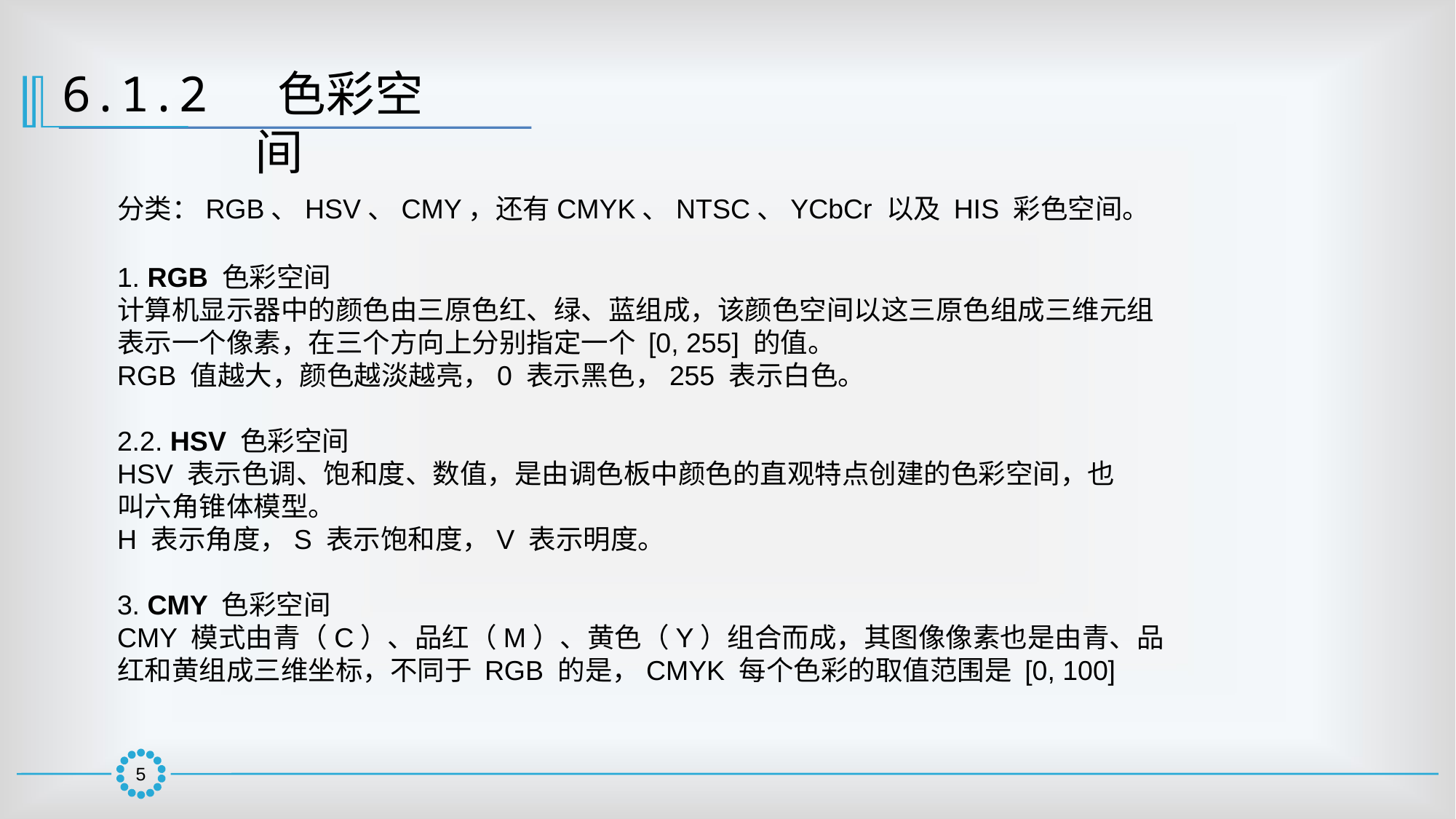

6.1.2  色彩空间

分类：RGB、HSV、CMY，还有CMYK、NTSC、YCbCr 以及 HIS 彩色空间。
1. RGB 色彩空间
计算机显示器中的颜色由三原色红、绿、蓝组成，该颜色空间以这三原色组成三维元组表示一个像素，在三个方向上分别指定一个 [0, 255] 的值。
RGB 值越大，颜色越淡越亮，0 表示黑色，255 表示白色。

2.2. HSV 色彩空间
HSV 表示色调、饱和度、数值，是由调色板中颜色的直观特点创建的色彩空间，也
叫六角锥体模型。
H 表示角度，S 表示饱和度，V 表示明度。

3. CMY 色彩空间
CMY 模式由青（C）、品红（M）、黄色（Y）组合而成，其图像像素也是由青、品红和黄组成三维坐标，不同于 RGB 的是，CMYK 每个色彩的取值范围是 [0, 100]

5